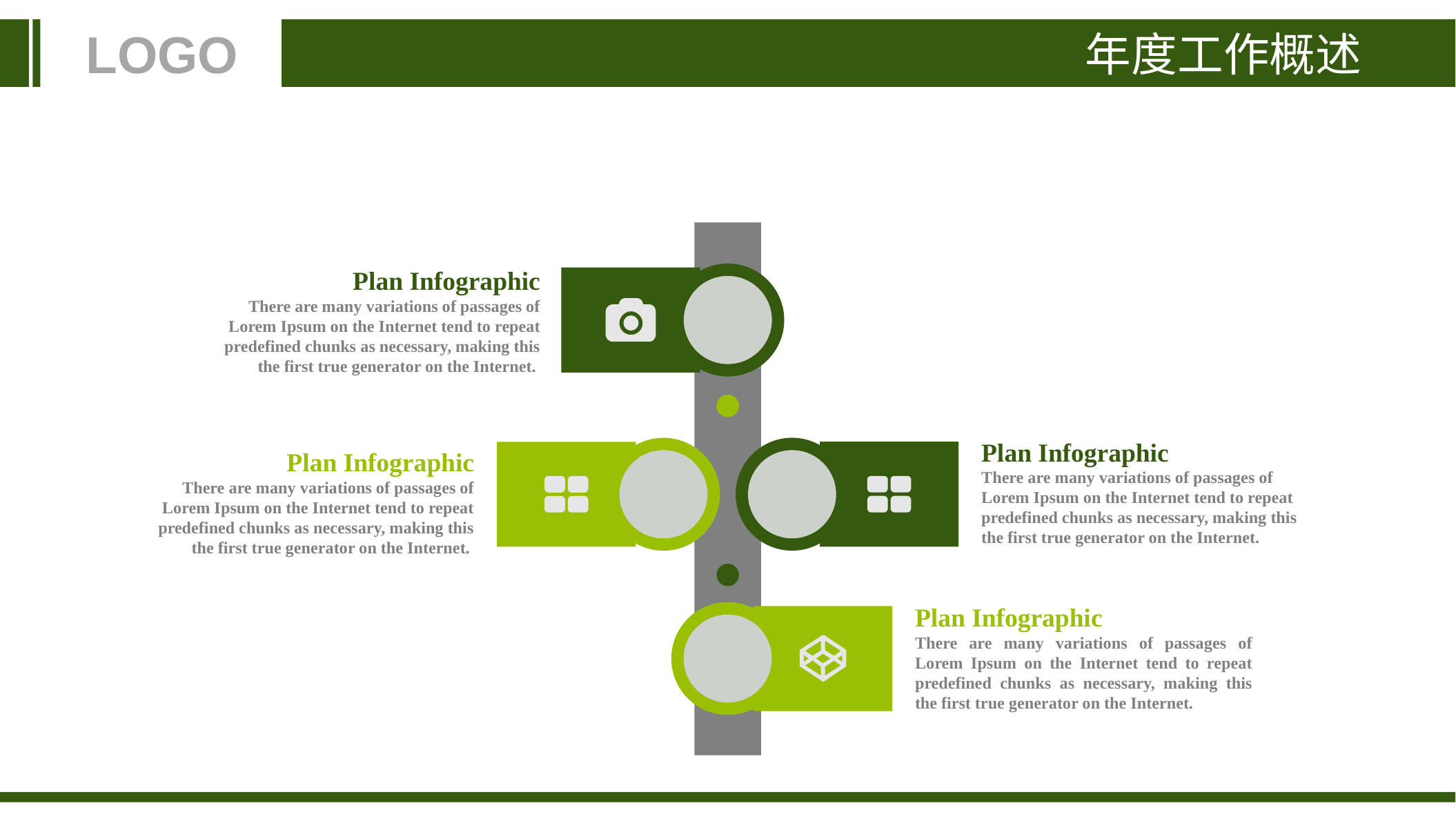

年度工作概述
LOGO

Plan Infographic
There are many variations of passages of Lorem Ipsum on the Internet tend to repeat predefined chunks as necessary, making this the first true generator on the Internet.

Plan Infographic
There are many variations of passages of Lorem Ipsum on the Internet tend to repeat predefined chunks as necessary, making this the first true generator on the Internet.

Plan Infographic
There are many variations of passages of Lorem Ipsum on the Internet tend to repeat predefined chunks as necessary, making this the first true generator on the Internet.

Plan Infographic
There are many variations of passages of Lorem Ipsum on the Internet tend to repeat predefined chunks as necessary, making this the first true generator on the Internet.